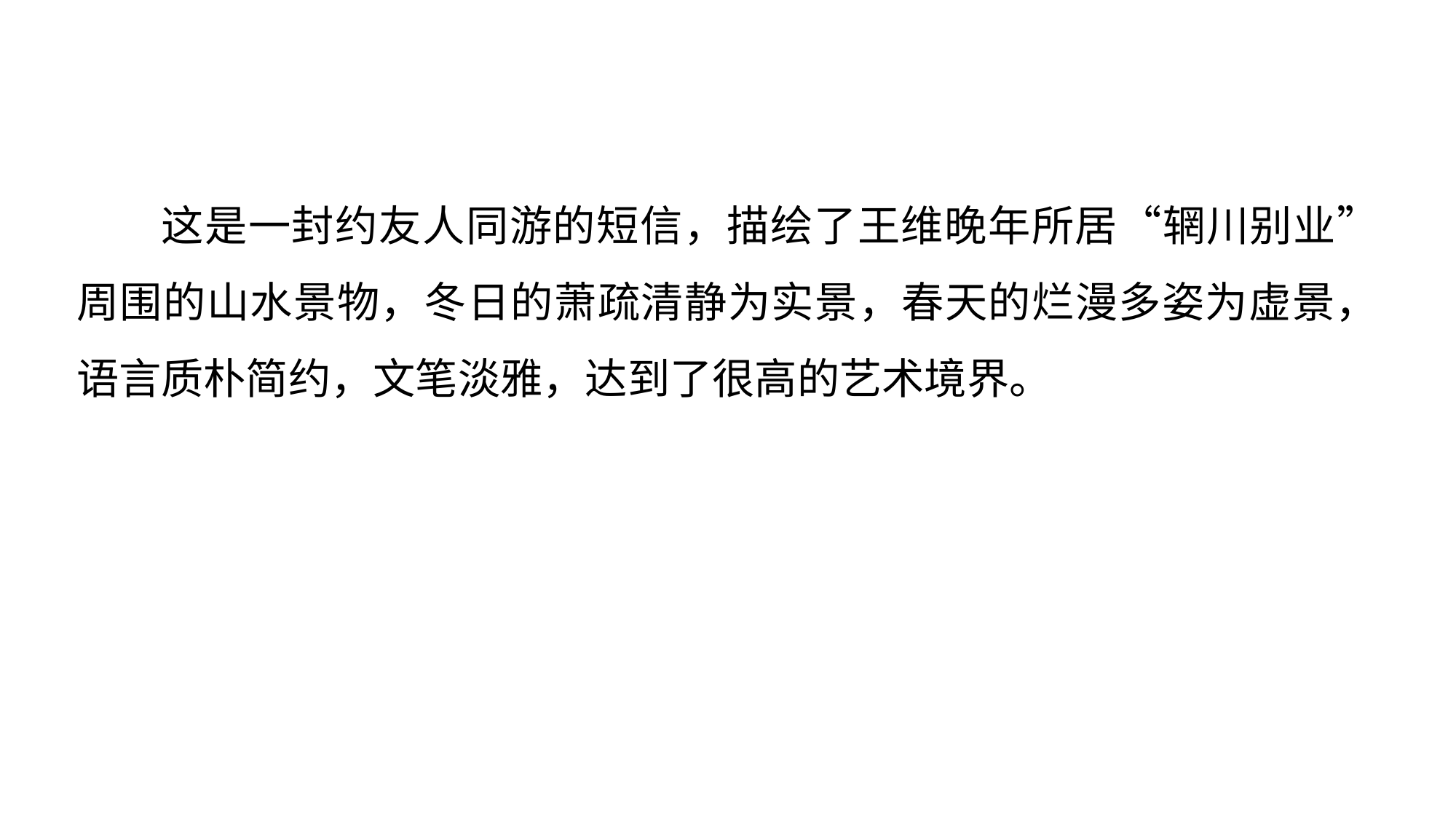

这是一封约友人同游的短信，描绘了王维晚年所居“辋川别业”周围的山水景物，冬日的萧疏清静为实景，春天的烂漫多姿为虚景，语言质朴简约，文笔淡雅，达到了很高的艺术境界。